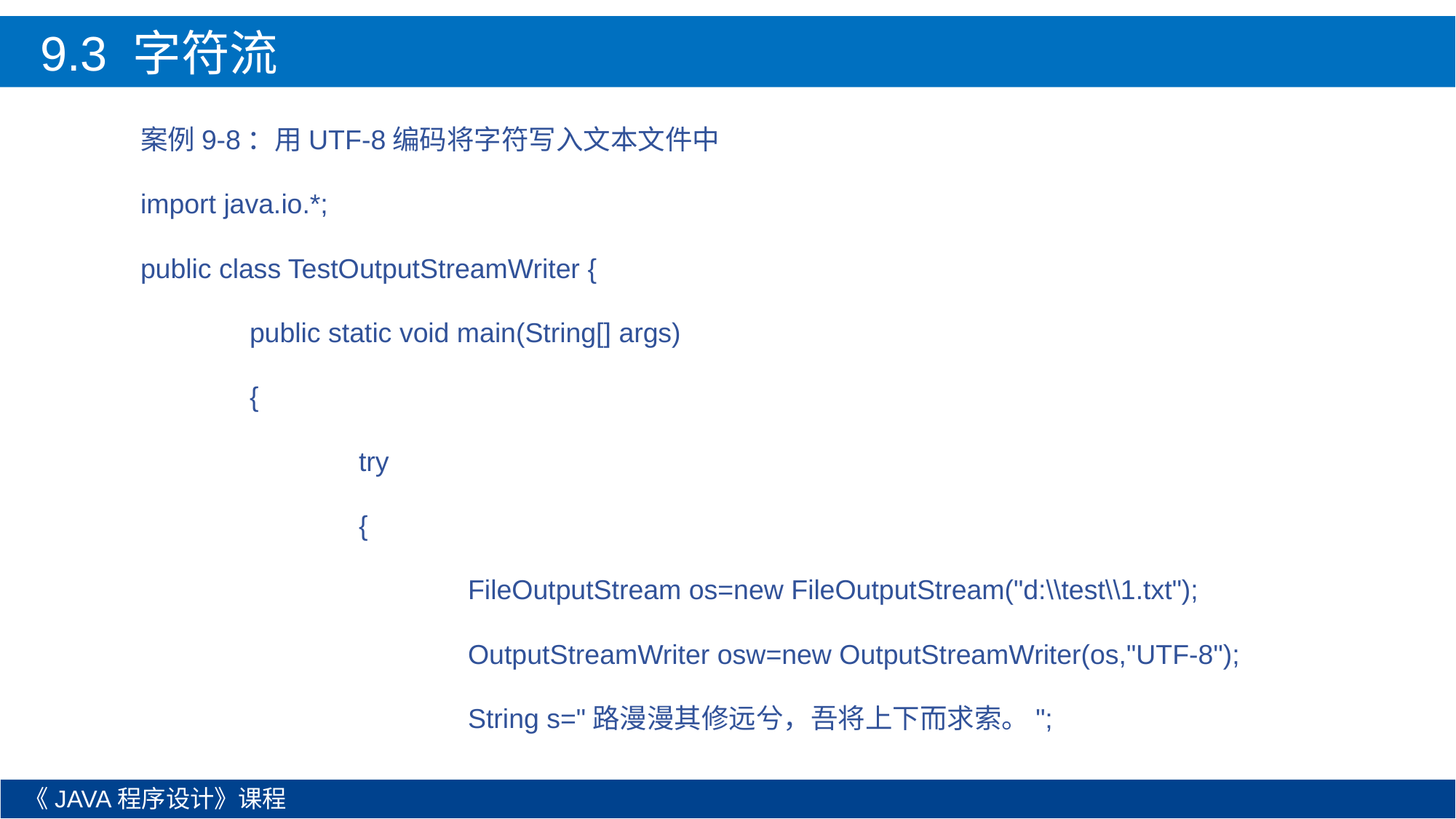

9.3 字符流
案例9-8：用UTF-8编码将字符写入文本文件中
import java.io.*;
public class TestOutputStreamWriter {
	public static void main(String[] args)
	{
		try
		{
			FileOutputStream os=new FileOutputStream("d:\\test\\1.txt");
			OutputStreamWriter osw=new OutputStreamWriter(os,"UTF-8");
			String s="路漫漫其修远兮，吾将上下而求索。";
《JAVA程序设计》课程